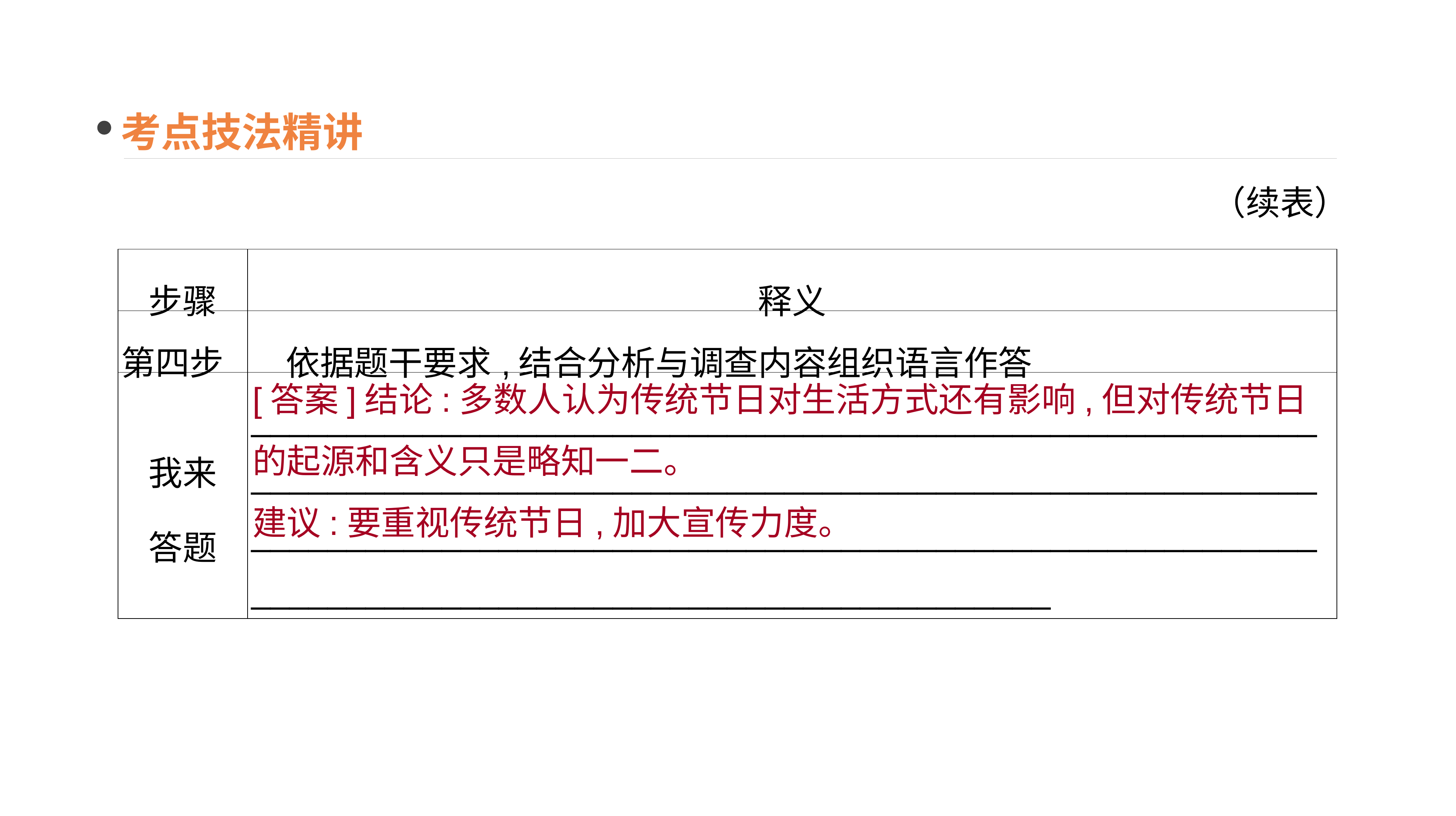

考点技法精讲

（续表）
| 步骤 | 释义 |
| --- | --- |
| 第四步 | 依据题干要求,结合分析与调查内容组织语言作答 |
| 我来 答题 | \_\_\_\_\_\_\_\_\_\_\_\_\_\_\_\_\_\_\_\_\_\_\_\_\_\_\_\_\_\_\_\_\_\_\_\_\_\_\_\_\_\_\_\_\_\_\_\_\_\_\_\_\_\_\_\_\_\_\_\_\_\_\_\_\_\_\_\_\_\_\_\_\_\_\_\_\_\_\_\_\_\_\_\_\_\_\_\_\_\_\_\_\_\_\_\_\_\_\_\_\_\_\_\_\_\_\_\_\_\_\_\_\_\_\_\_\_\_\_\_\_\_\_\_\_\_\_\_\_\_\_\_\_\_\_\_\_\_\_\_\_\_\_\_\_\_\_\_\_\_\_\_\_\_\_\_\_\_\_\_\_\_\_\_\_\_\_\_\_\_\_\_\_\_\_\_\_\_\_\_\_\_\_\_\_\_\_\_\_\_\_\_\_\_\_\_\_\_\_\_\_\_\_\_\_\_\_\_\_\_ |
[答案]结论:多数人认为传统节日对生活方式还有影响,但对传统节日的起源和含义只是略知一二。
建议:要重视传统节日,加大宣传力度。